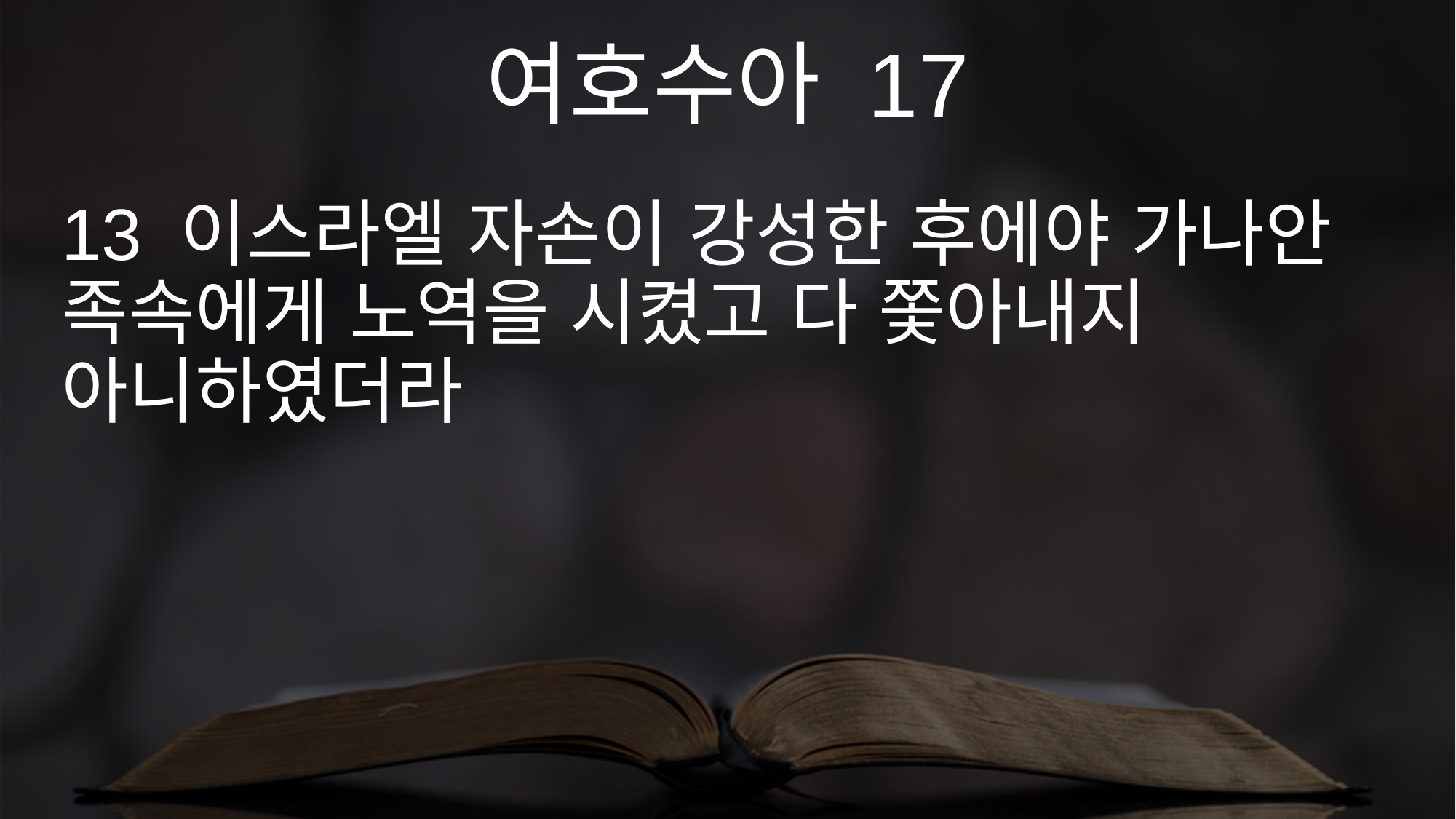

여호수아 17
13 이스라엘 자손이 강성한 후에야 가나안 족속에게 노역을 시켰고 다 쫓아내지 아니하였더라